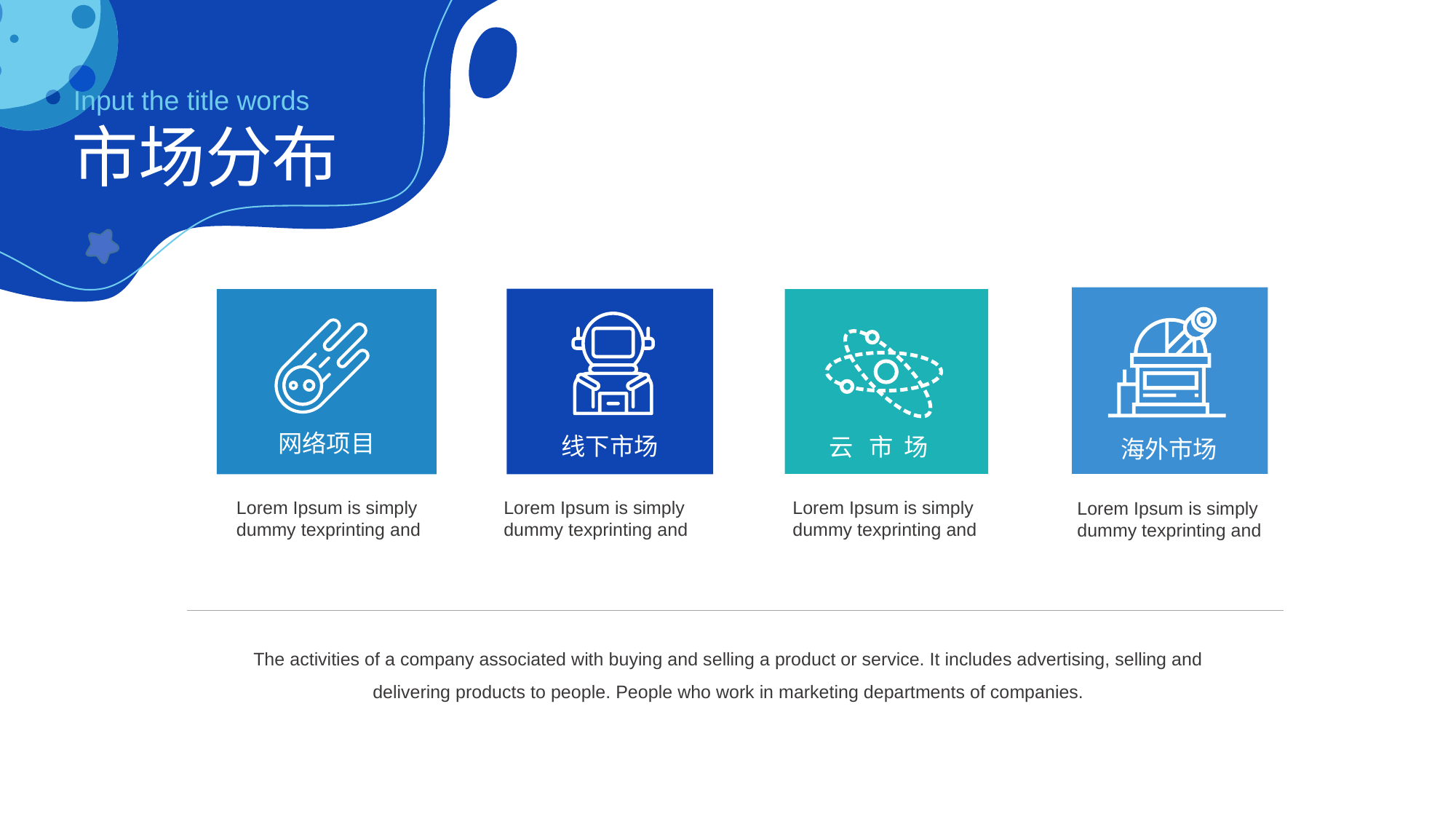

Input the title words
市场分布

网络项目
线下市场
云   市  场
海外市场
Lorem Ipsum is simply dummy texprinting and
Lorem Ipsum is simply dummy texprinting and
Lorem Ipsum is simply dummy texprinting and
Lorem Ipsum is simply dummy texprinting and
The activities of a company associated with buying and selling a product or service. It includes advertising, selling and delivering products to people. People who work in marketing departments of companies.